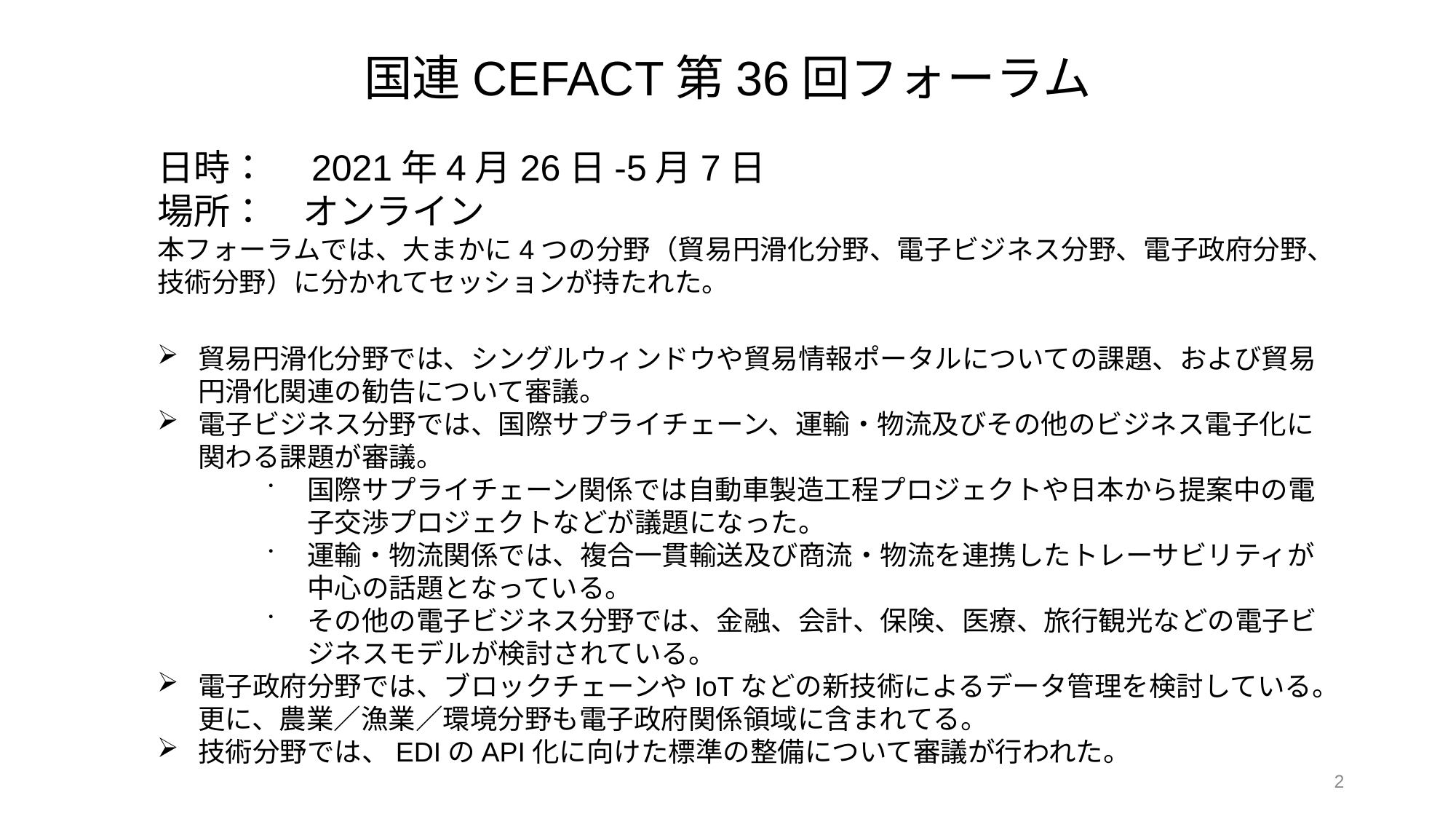

国連CEFACT第36回フォーラム
日時：　2021年4月26日-5月7日
場所：　オンライン
本フォーラムでは、大まかに4つの分野（貿易円滑化分野、電子ビジネス分野、電子政府分野、技術分野）に分かれてセッションが持たれた。

貿易円滑化分野では、シングルウィンドウや貿易情報ポータルについての課題、および貿易円滑化関連の勧告について審議。
電子ビジネス分野では、国際サプライチェーン、運輸・物流及びその他のビジネス電子化に関わる課題が審議。
国際サプライチェーン関係では自動車製造工程プロジェクトや日本から提案中の電子交渉プロジェクトなどが議題になった。
運輸・物流関係では、複合一貫輸送及び商流・物流を連携したトレーサビリティが中心の話題となっている。
その他の電子ビジネス分野では、金融、会計、保険、医療、旅行観光などの電子ビジネスモデルが検討されている。
電子政府分野では、ブロックチェーンやIoTなどの新技術によるデータ管理を検討している。更に、農業／漁業／環境分野も電子政府関係領域に含まれてる。
技術分野では、EDIのAPI化に向けた標準の整備について審議が行われた。
2